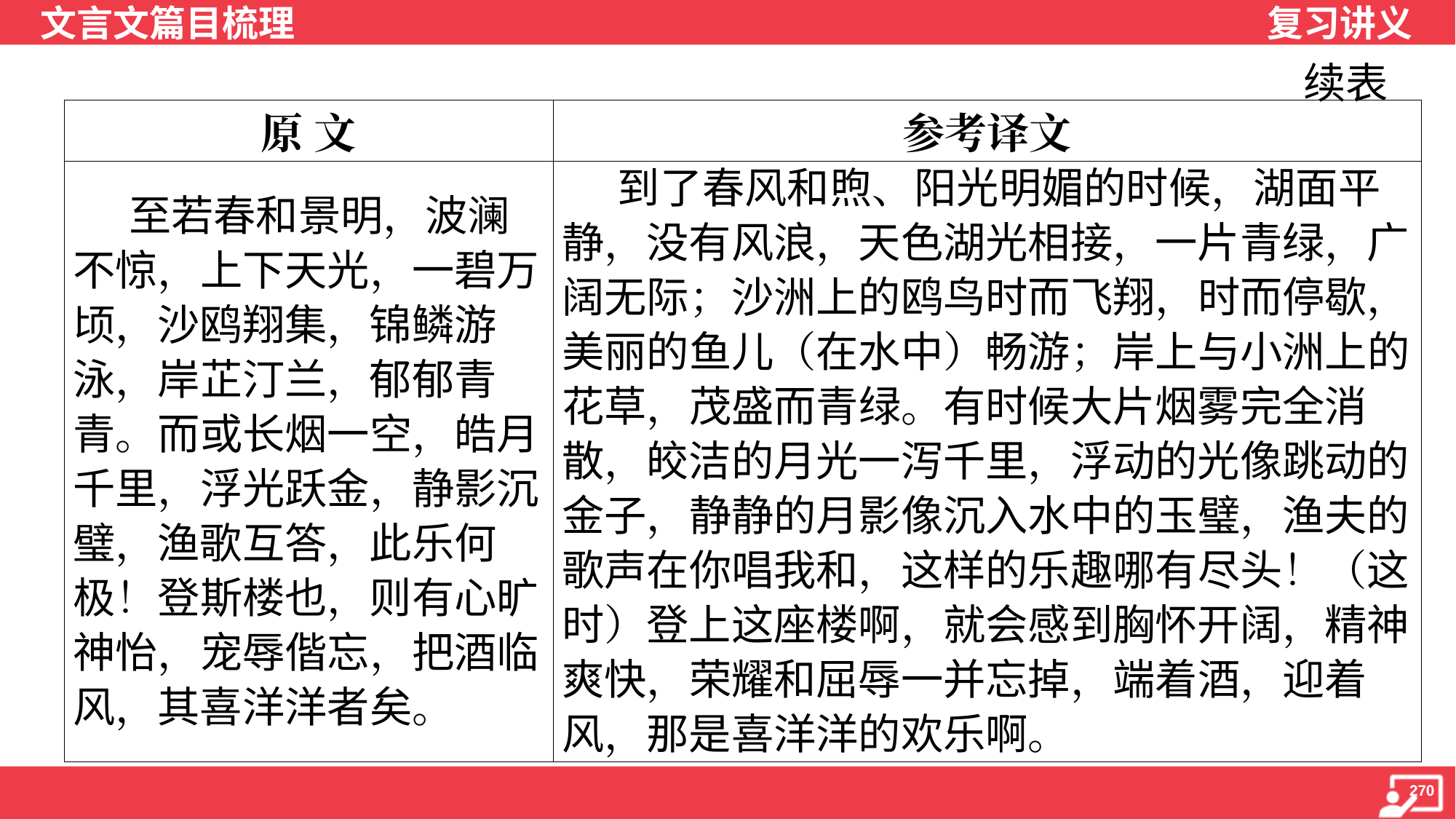

续表
| 原 文 | 参考译文 |
| --- | --- |
| 至若春和景明，波澜 不惊，上下天光，一碧万 顷，沙鸥翔集，锦鳞游 泳，岸芷汀兰，郁郁青 青。而或长烟一空，皓月 千里，浮光跃金，静影沉 璧，渔歌互答，此乐何 极！登斯楼也，则有心旷 神怡，宠辱偕忘，把酒临 风，其喜洋洋者矣。 | 到了春风和煦、阳光明媚的时候，湖面平静，没有风浪，天色湖光相接，一片青绿，广阔无际；沙洲上的鸥鸟时而飞翔，时而停歇，美丽的鱼儿（在水中）畅游；岸上与小洲上的花草，茂盛而青绿。有时候大片烟雾完全消散，皎洁的月光一泻千里，浮动的光像跳动的金子，静静的月影像沉入水中的玉璧，渔夫的歌声在你唱我和，这样的乐趣哪有尽头！（这时）登上这座楼啊，就会感到胸怀开阔，精神爽快，荣耀和屈辱一并忘掉，端着酒，迎着风，那是喜洋洋的欢乐啊。 |